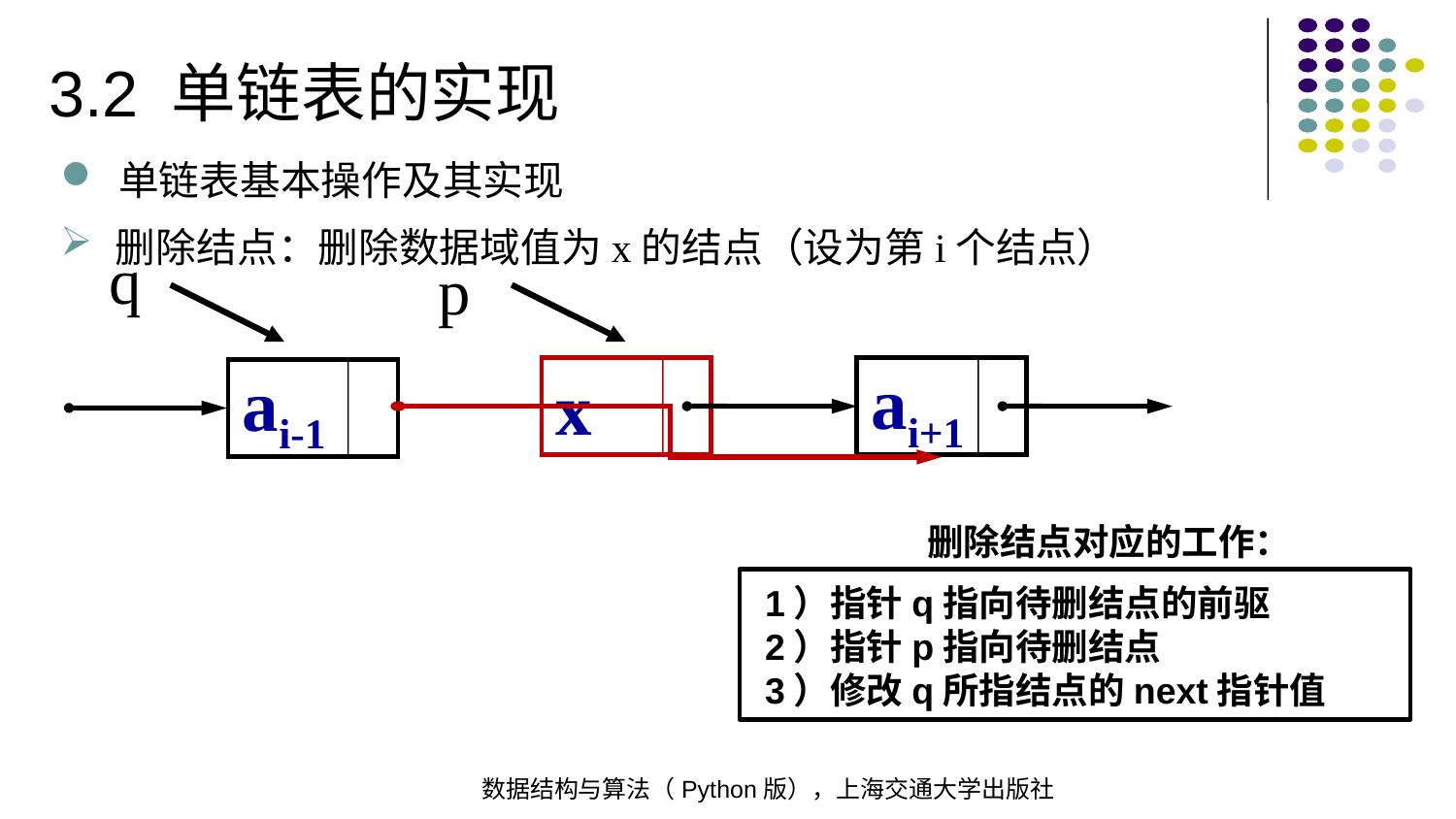

3.2 单链表的实现
单链表基本操作及其实现
删除结点：删除数据域值为x的结点（设为第i个结点）
q
p

x

ai+1

ai-1

删除结点对应的工作：

1）指针q指向待删结点的前驱
2）指针p指向待删结点
3）修改q所指结点的next指针值